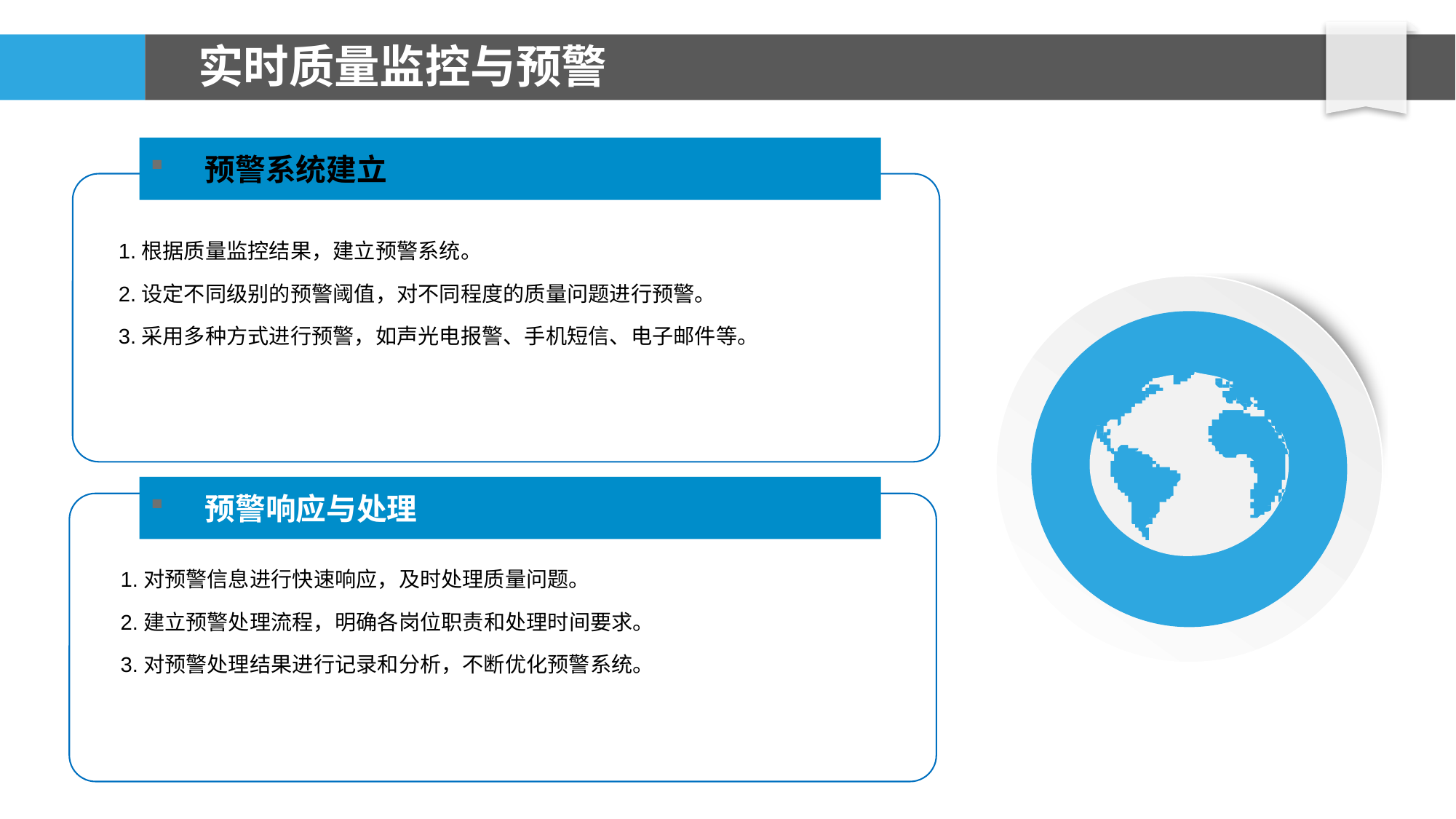

# 实时质量监控与预警
预警系统建立
1.根据质量监控结果，建立预警系统。
2.设定不同级别的预警阈值，对不同程度的质量问题进行预警。
3.采用多种方式进行预警，如声光电报警、手机短信、电子邮件等。

预警响应与处理
1.对预警信息进行快速响应，及时处理质量问题。
2.建立预警处理流程，明确各岗位职责和处理时间要求。
3.对预警处理结果进行记录和分析，不断优化预警系统。